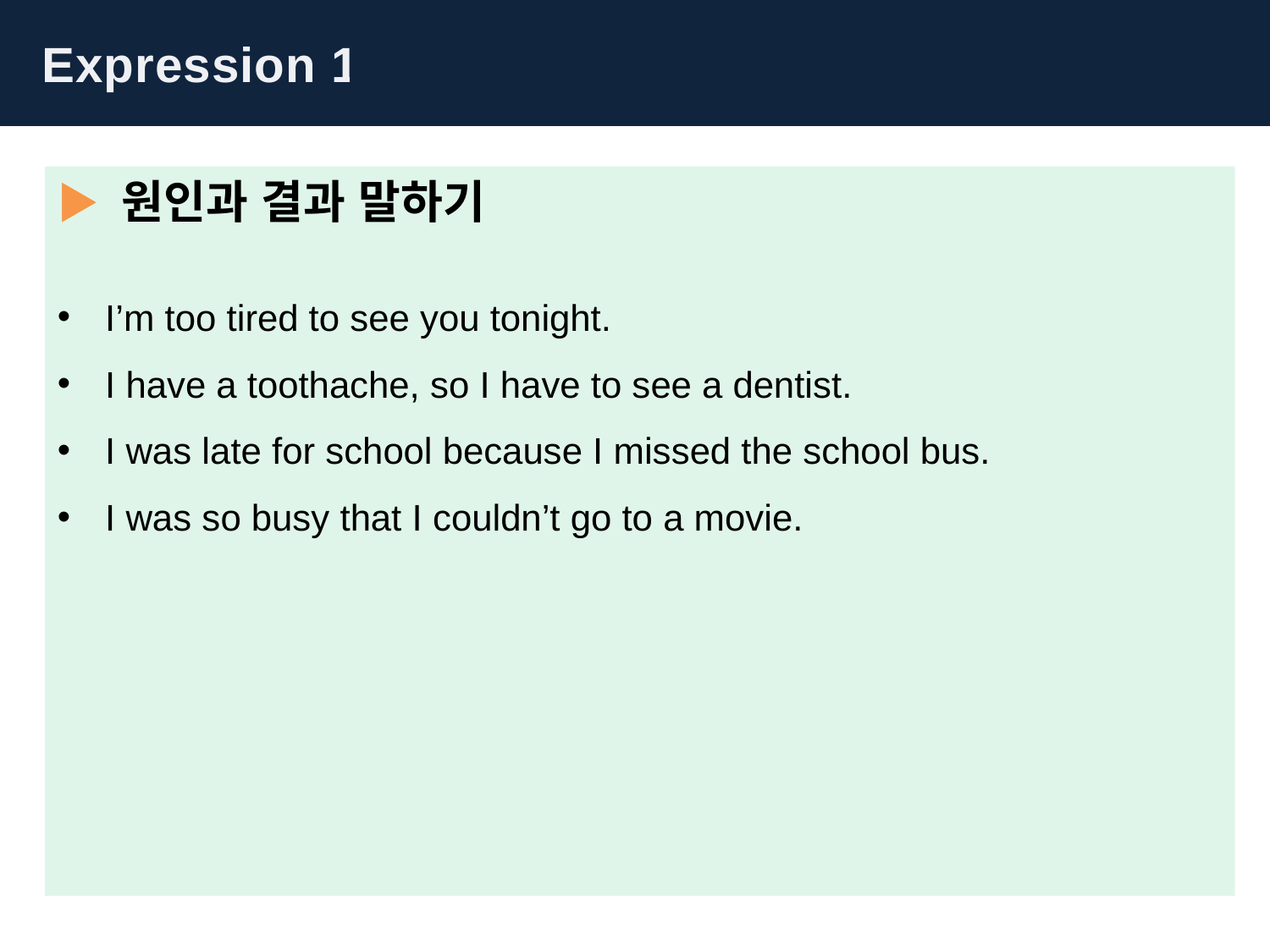

Expression 1
▶ 원인과 결과 말하기

I’m too tired to see you tonight.
I have a toothache, so I have to see a dentist.
I was late for school because I missed the school bus.
I was so busy that I couldn’t go to a movie.